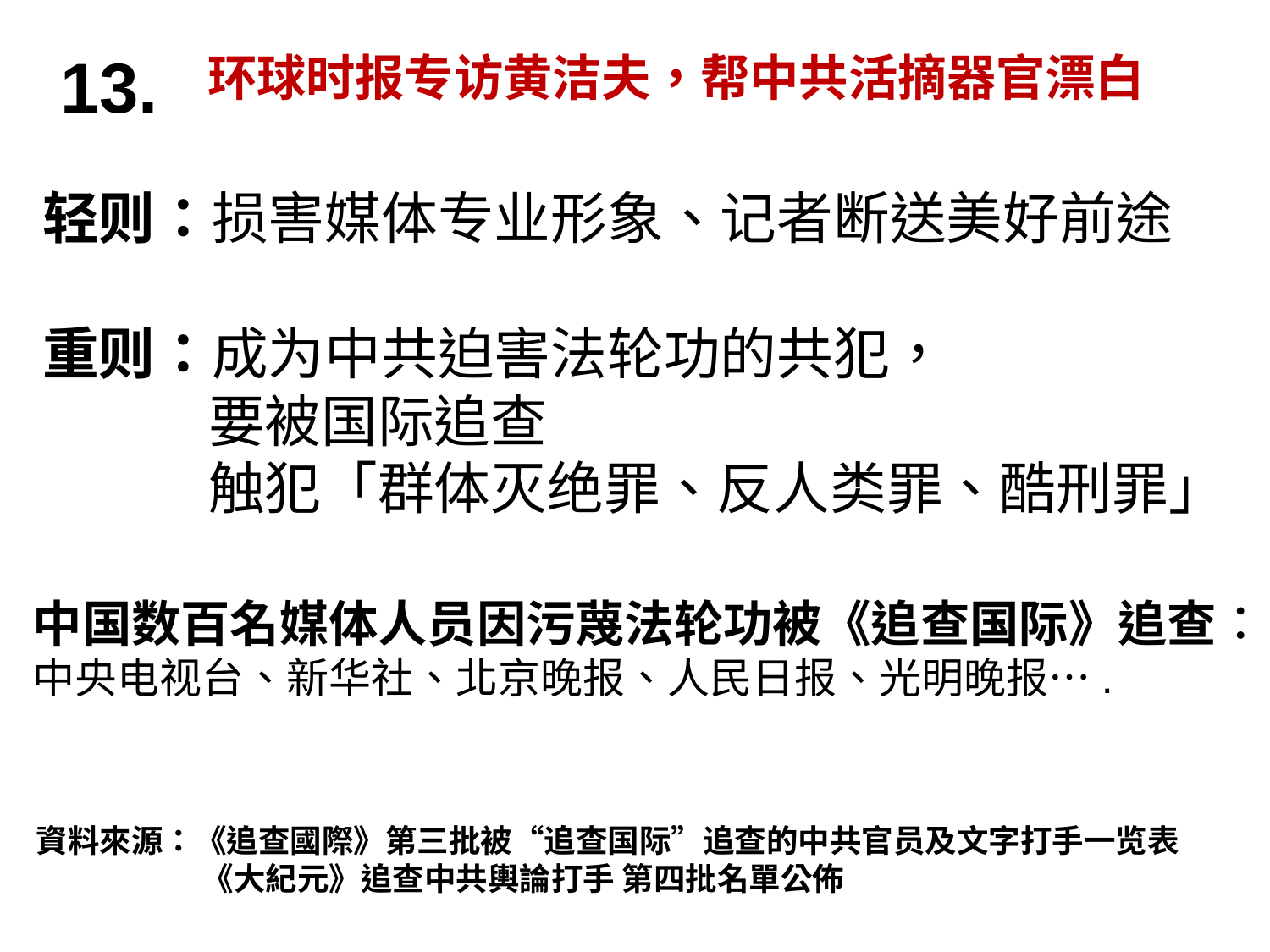

13.
环球时报专访黄洁夫，帮中共活摘器官漂白
轻则：损害媒体专业形象、记者断送美好前途

重则：成为中共迫害法轮功的共犯，
            要被国际追查
            触犯「群体灭绝罪、反人类罪、酷刑罪」
中国数百名媒体人员因污蔑法轮功被《追查国际》追查：
中央电视台、新华社、北京晚报、人民日报、光明晚报….
資料來源：《追查國際》第三批被“追查国际”追查的中共官员及文字打手一览表
                      《大紀元》追查中共輿論打手 第四批名單公佈